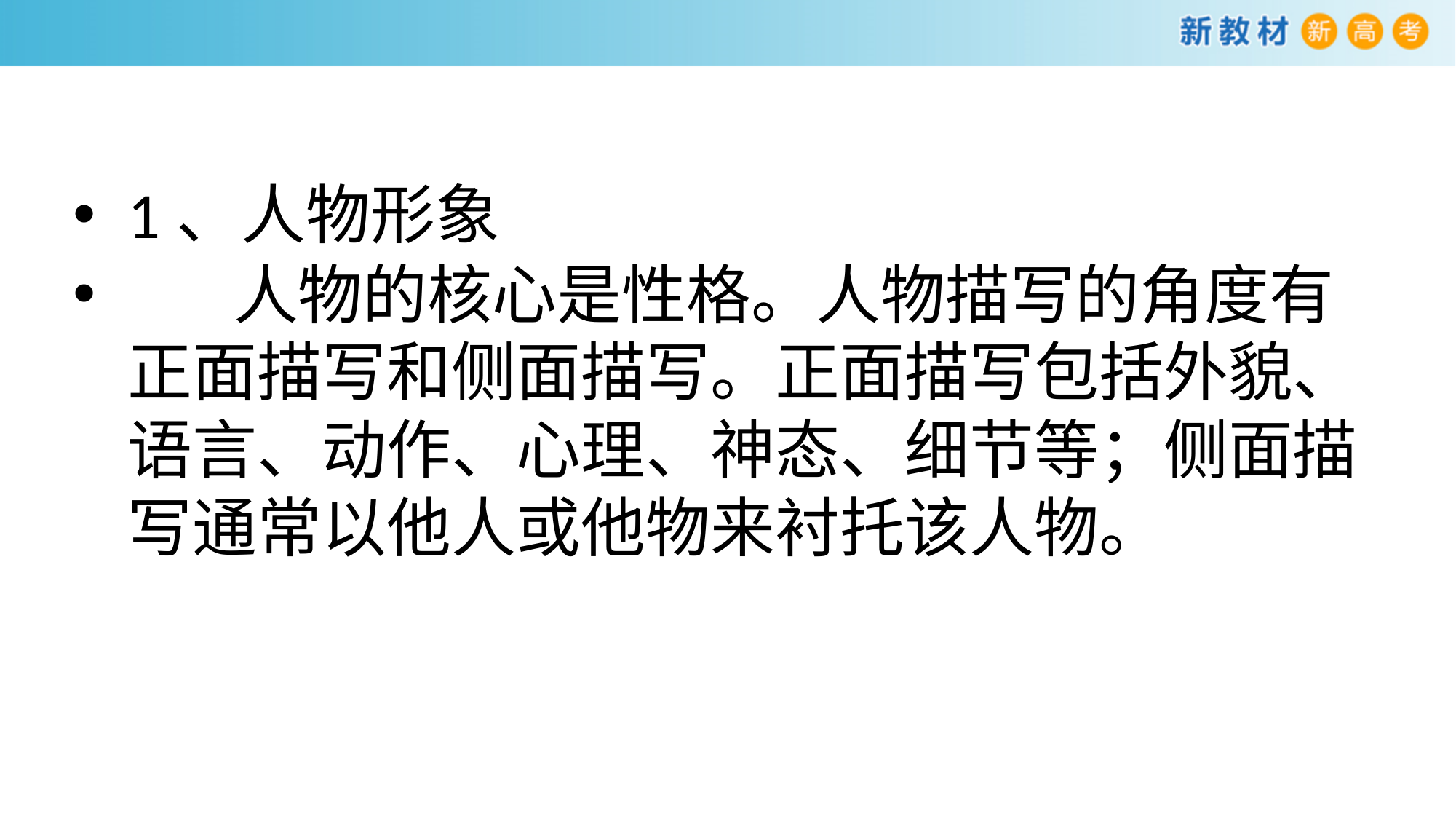

1、人物形象
     人物的核心是性格。人物描写的角度有正面描写和侧面描写。正面描写包括外貌、语言、动作、心理、神态、细节等；侧面描写通常以他人或他物来衬托该人物。